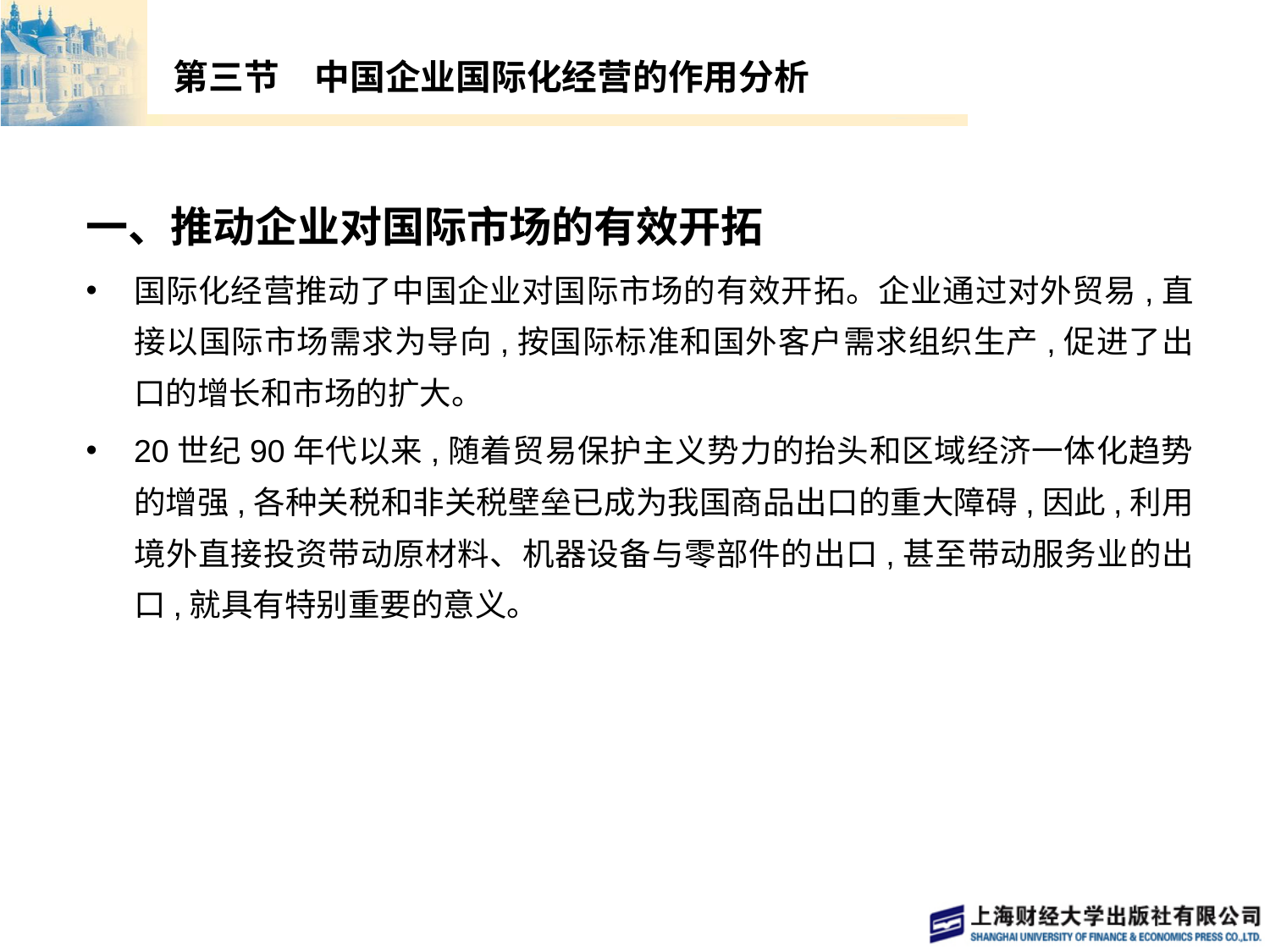

# 第三节　中国企业国际化经营的作用分析
一、推动企业对国际市场的有效开拓
国际化经营推动了中国企业对国际市场的有效开拓。企业通过对外贸易,直接以国际市场需求为导向,按国际标准和国外客户需求组织生产,促进了出口的增长和市场的扩大。
20世纪90年代以来,随着贸易保护主义势力的抬头和区域经济一体化趋势的增强,各种关税和非关税壁垒已成为我国商品出口的重大障碍,因此,利用境外直接投资带动原材料、机器设备与零部件的出口,甚至带动服务业的出口,就具有特别重要的意义。